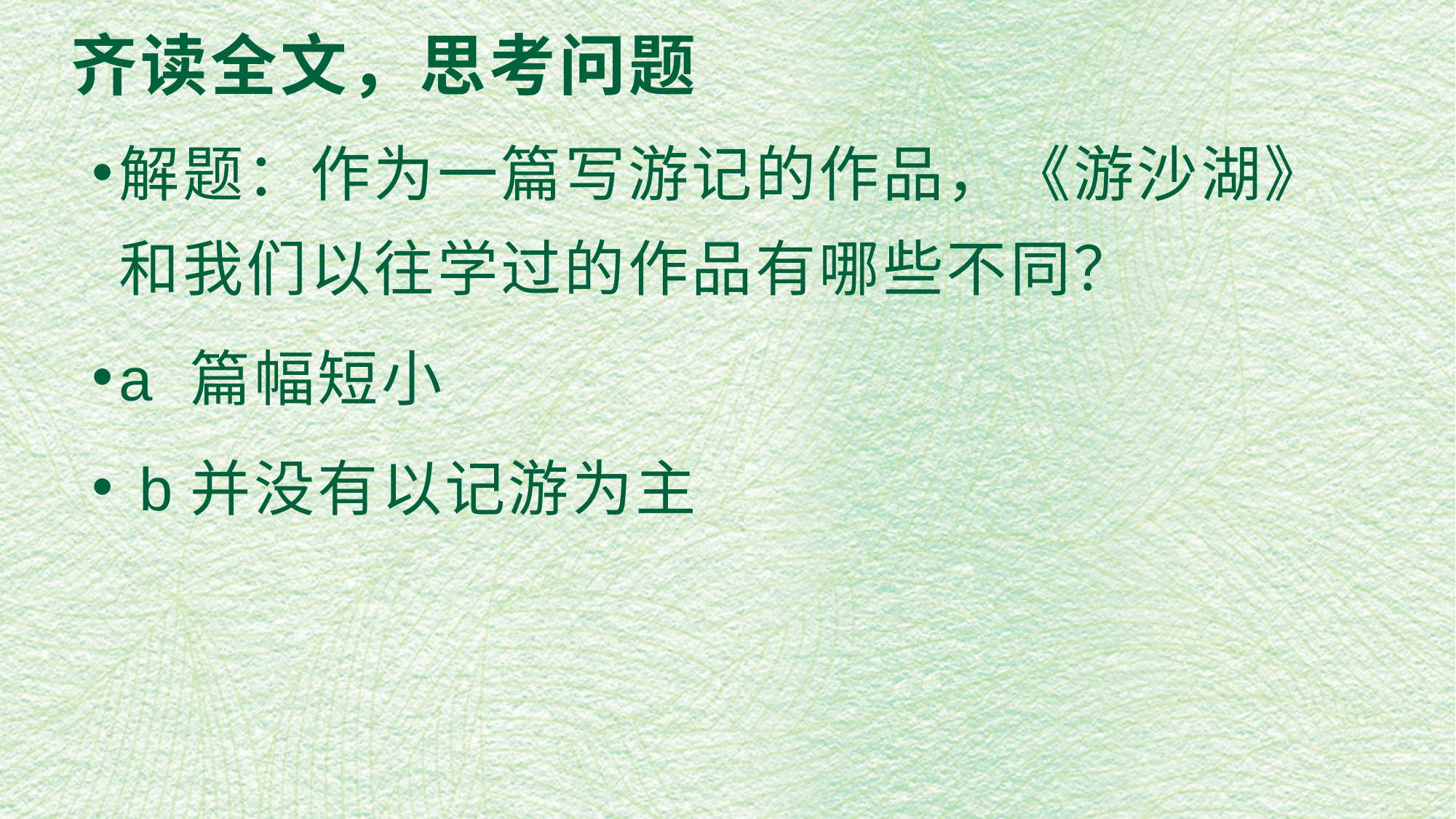

# 齐读全文，思考问题
解题：作为一篇写游记的作品，《游沙湖》和我们以往学过的作品有哪些不同？
a 篇幅短小
 b并没有以记游为主